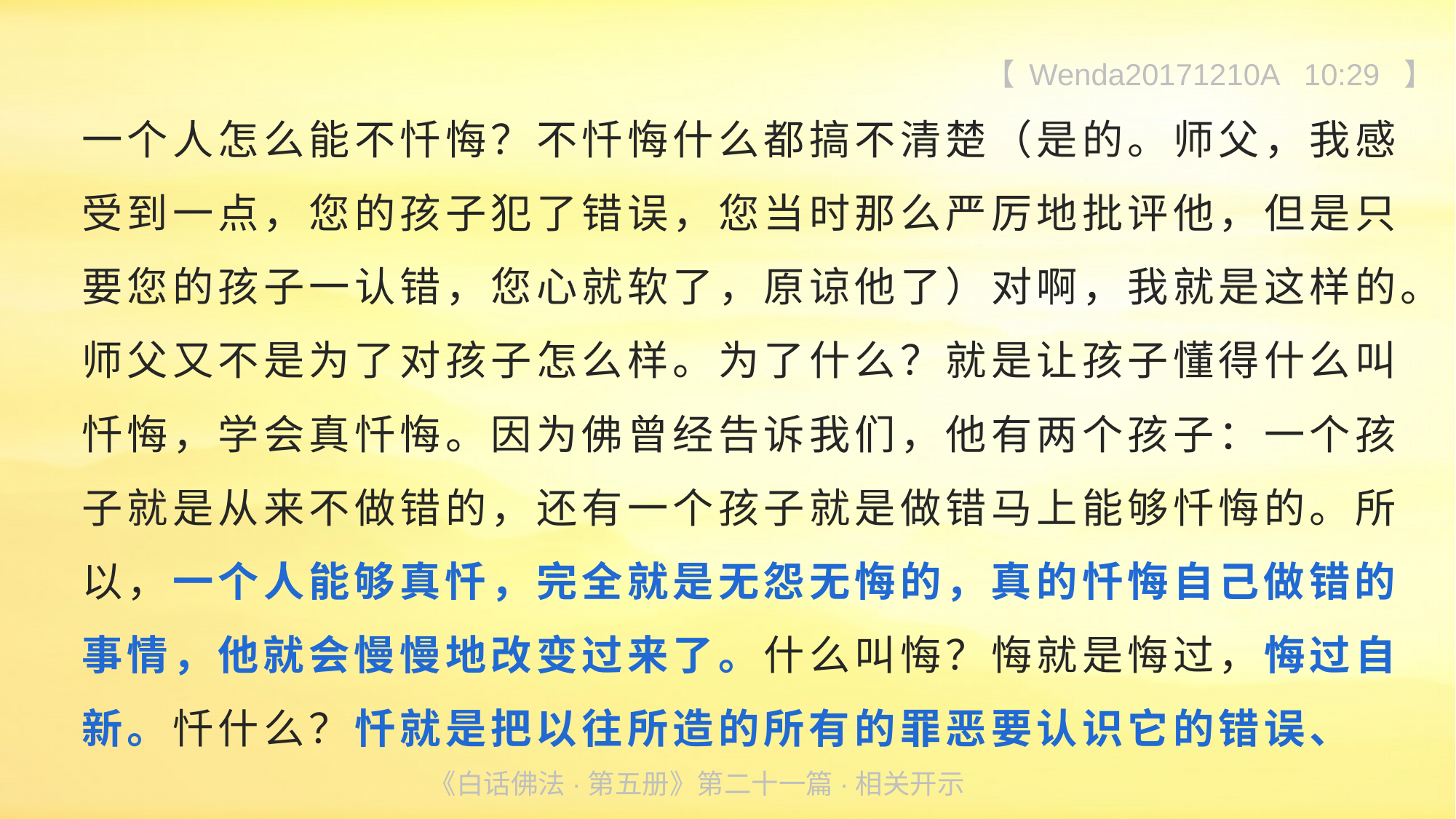

【 Wenda20171210A   10:29  】
一个人怎么能不忏悔？不忏悔什么都搞不清楚（是的。师父，我感受到一点，您的孩子犯了错误，您当时那么严厉地批评他，但是只要您的孩子一认错，您心就软了，原谅他了）对啊，我就是这样的。师父又不是为了对孩子怎么样。为了什么？就是让孩子懂得什么叫忏悔，学会真忏悔。因为佛曾经告诉我们，他有两个孩子：一个孩子就是从来不做错的，还有一个孩子就是做错马上能够忏悔的。所以，一个人能够真忏，完全就是无怨无悔的，真的忏悔自己做错的事情，他就会慢慢地改变过来了。什么叫悔？悔就是悔过，悔过自新。忏什么？忏就是把以往所造的所有的罪恶要认识它的错误、
《白话佛法·第五册》第二十一篇·相关开示